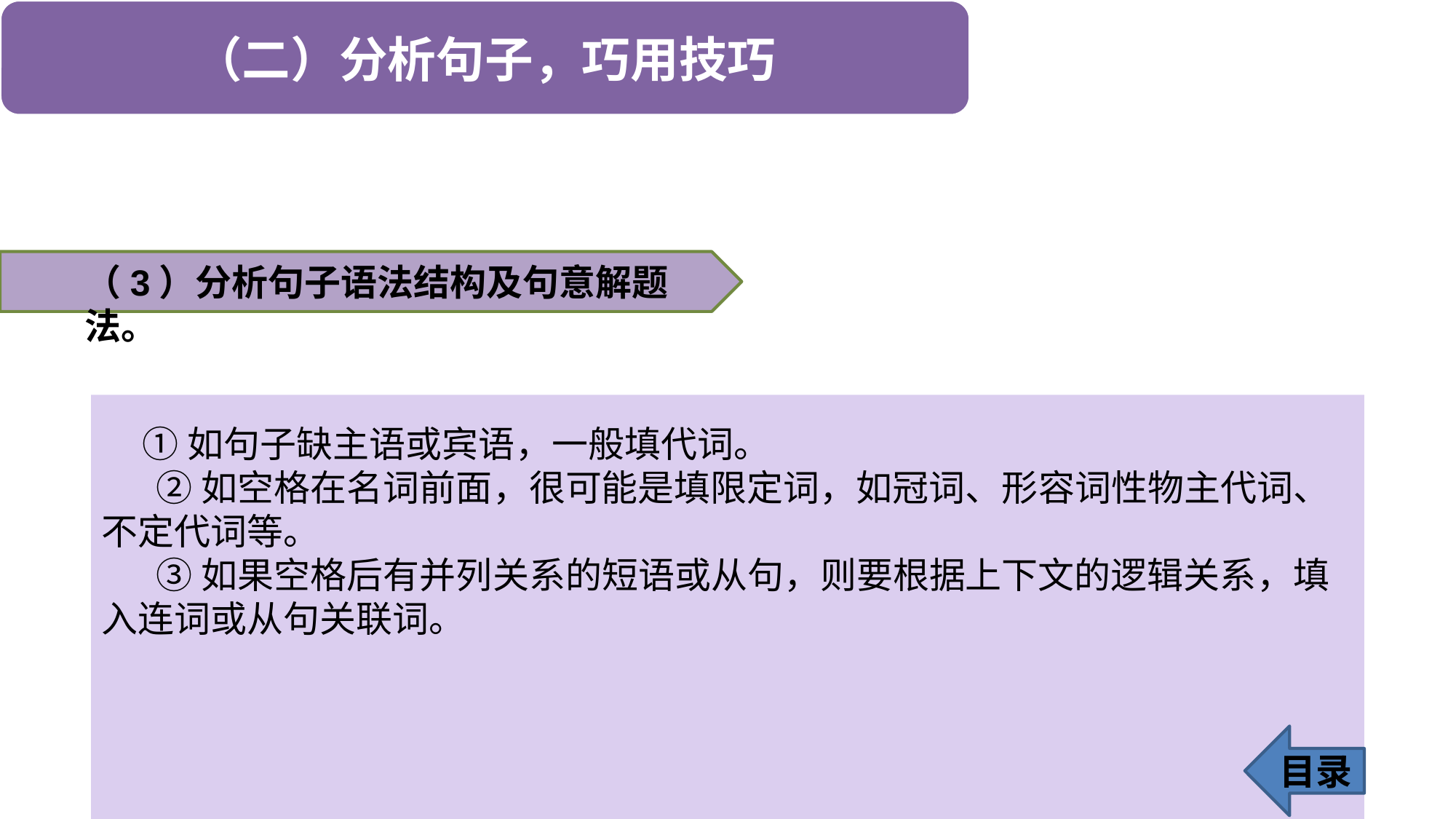

（二）分析句子，巧用技巧

（3）分析句子语法结构及句意解题法。

     ①如句子缺主语或宾语，一般填代词。
②如空格在名词前面，很可能是填限定词，如冠词、形容词性物主代词、不定代词等。
③如果空格后有并列关系的短语或从句，则要根据上下文的逻辑关系，填入连词或从句关联词。
目录
55